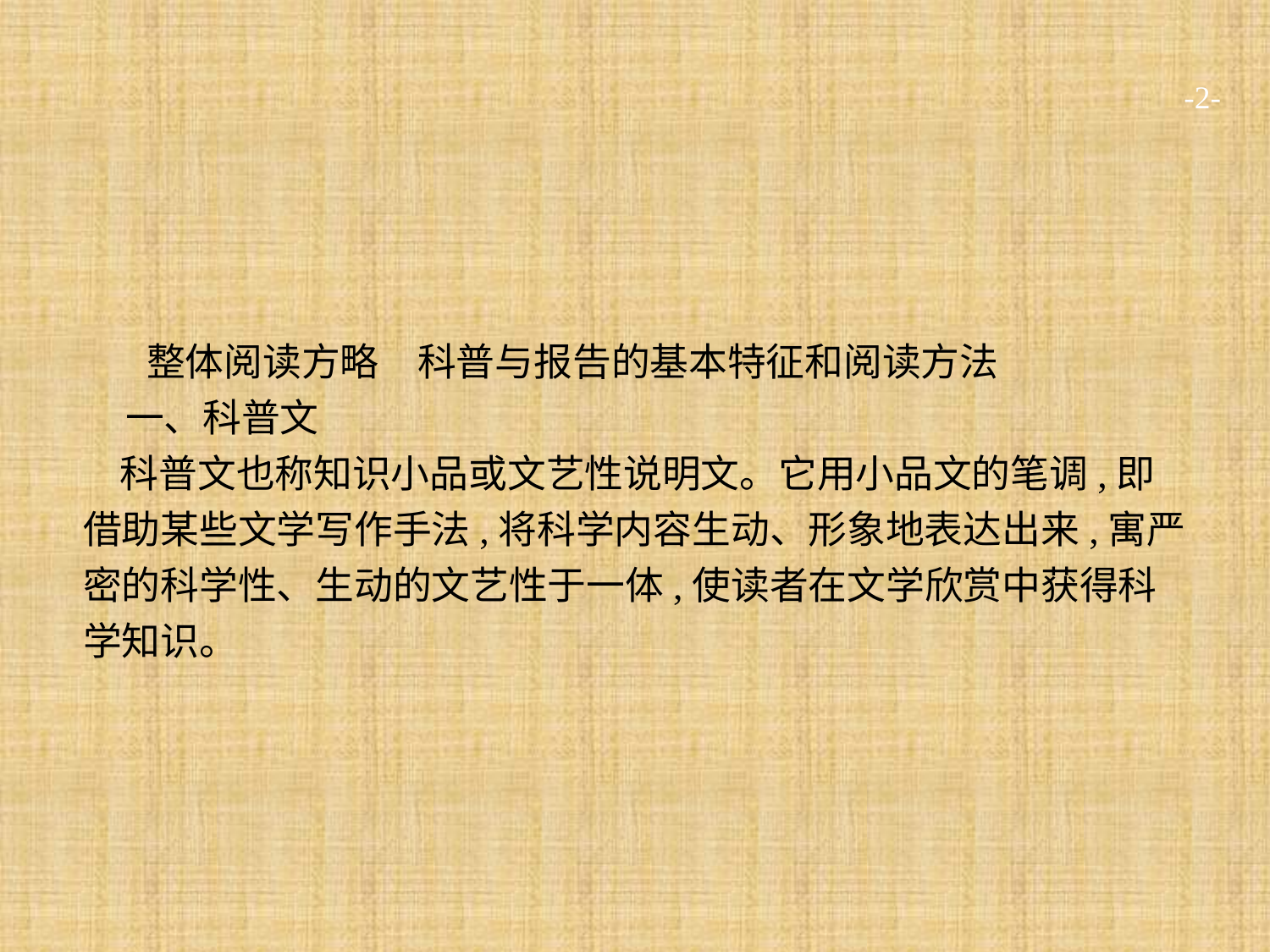

-2-
整体阅读方略　科普与报告的基本特征和阅读方法
一、科普文
科普文也称知识小品或文艺性说明文。它用小品文的笔调,即借助某些文学写作手法,将科学内容生动、形象地表达出来,寓严密的科学性、生动的文艺性于一体,使读者在文学欣赏中获得科学知识。